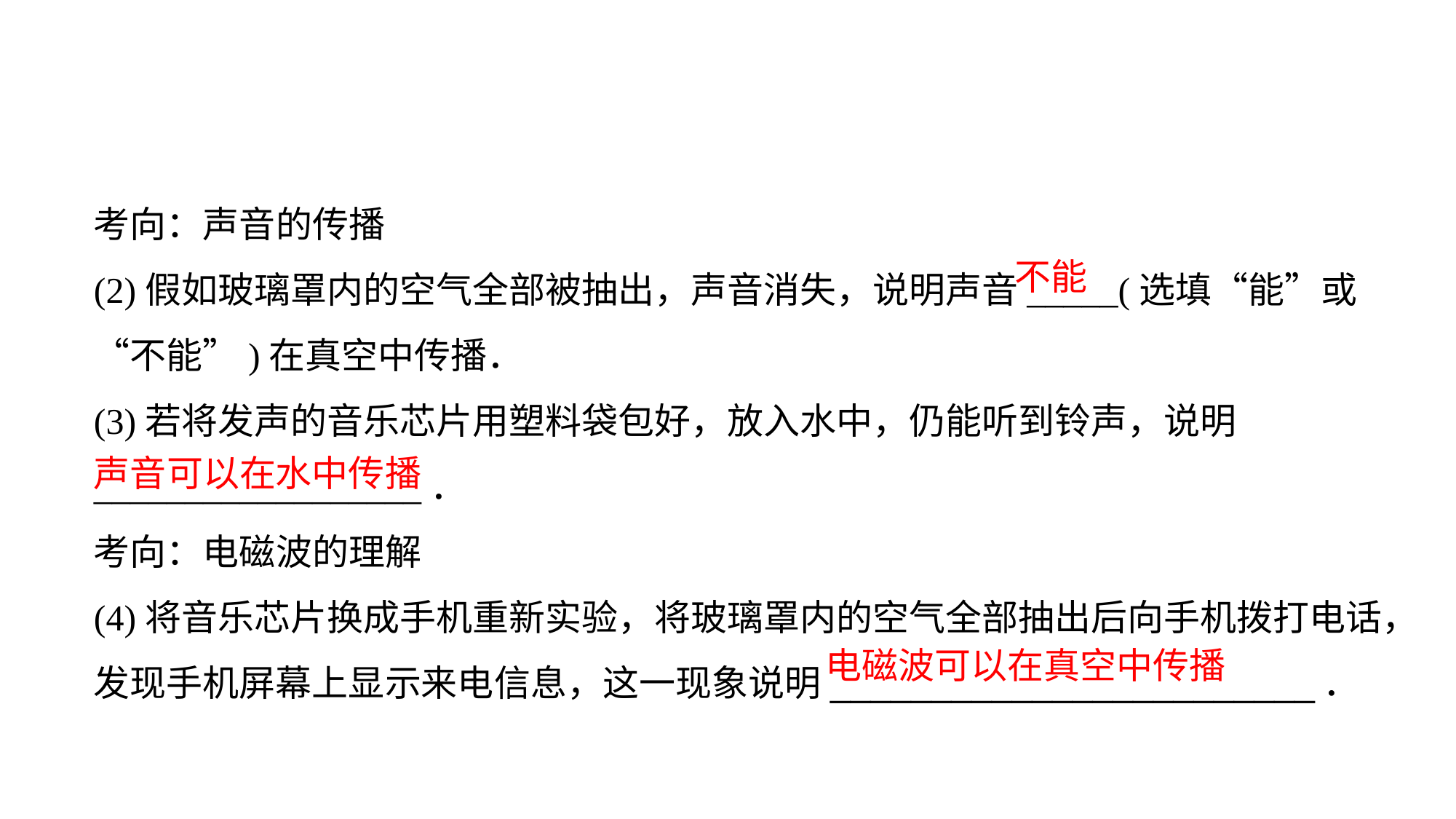

考向：声音的传播
(2)假如玻璃罩内的空气全部被抽出，声音消失，说明声音_____(选填“能”或“不能”)在真空中传播．
(3)若将发声的音乐芯片用塑料袋包好，放入水中，仍能听到铃声，说明__________________．
考向：电磁波的理解
(4)将音乐芯片换成手机重新实验，将玻璃罩内的空气全部抽出后向手机拨打电话，发现手机屏幕上显示来电信息，这一现象说明________________________．
不能
声音可以在水中传播
电磁波可以在真空中传播